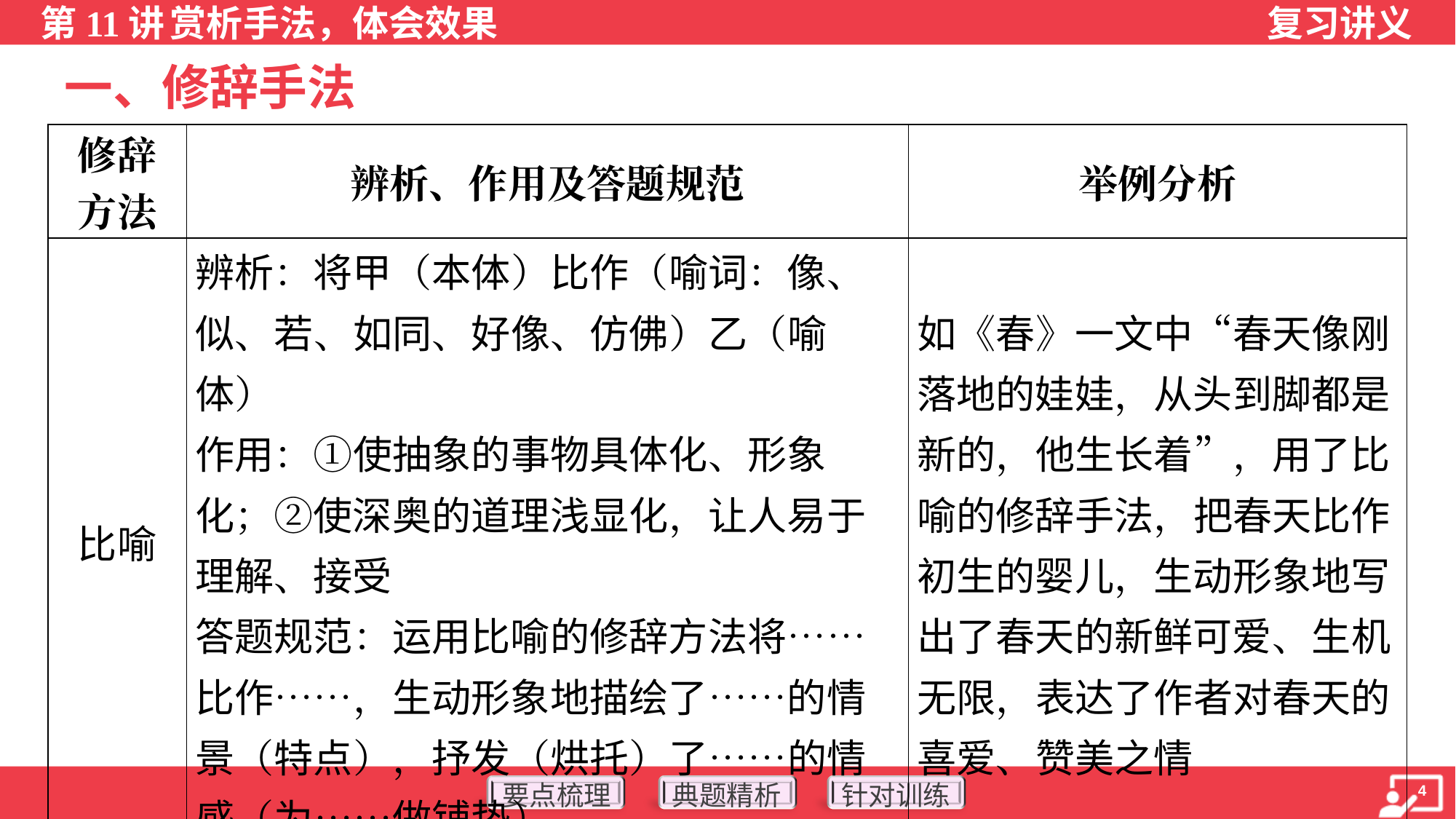

一、修辞手法
| 修辞 方法 | 辨析、作用及答题规范 | 举例分析 |
| --- | --- | --- |
| 比喻 | 辨析：将甲（本体）比作（喻词：像、似、若、如同、好像、仿佛）乙（喻体） 作用：①使抽象的事物具体化、形象化；②使深奥的道理浅显化，让人易于理解、接受 答题规范：运用比喻的修辞方法将……比作……，生动形象地描绘了……的情景（特点），抒发（烘托）了……的情感（为……做铺垫） | 如《春》一文中“春天像刚落地的娃娃，从头到脚都是新的，他生长着”，用了比喻的修辞手法，把春天比作初生的婴儿，生动形象地写出了春天的新鲜可爱、生机无限，表达了作者对春天的喜爱、赞美之情 |